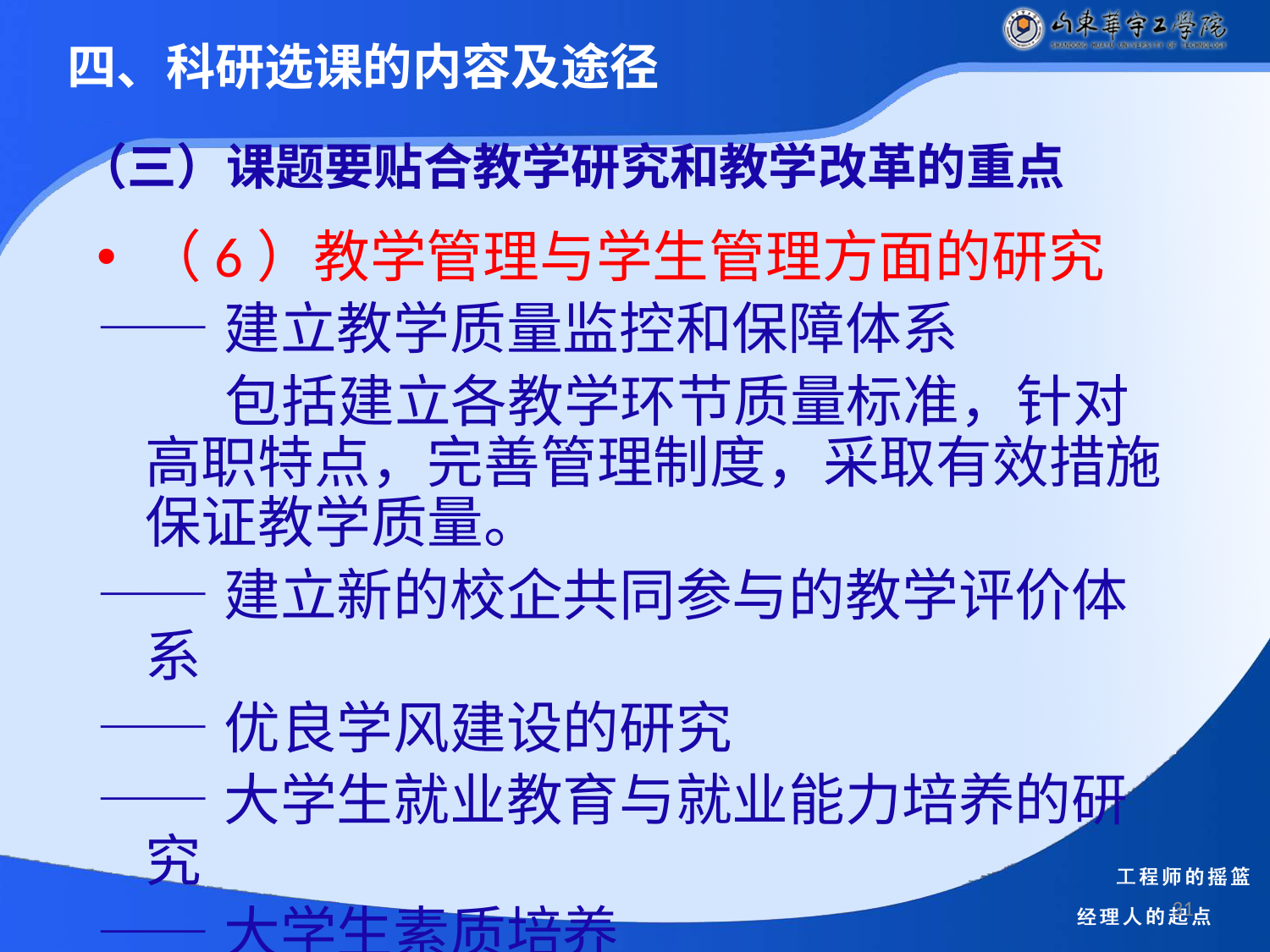

四、科研选课的内容及途径
# （三）课题要贴合教学研究和教学改革的重点
（6）教学管理与学生管理方面的研究
——建立教学质量监控和保障体系
         包括建立各教学环节质量标准，针对高职特点，完善管理制度，采取有效措施保证教学质量。
——建立新的校企共同参与的教学评价体系
——优良学风建设的研究
——大学生就业教育与就业能力培养的研究
——大学生素质培养
31